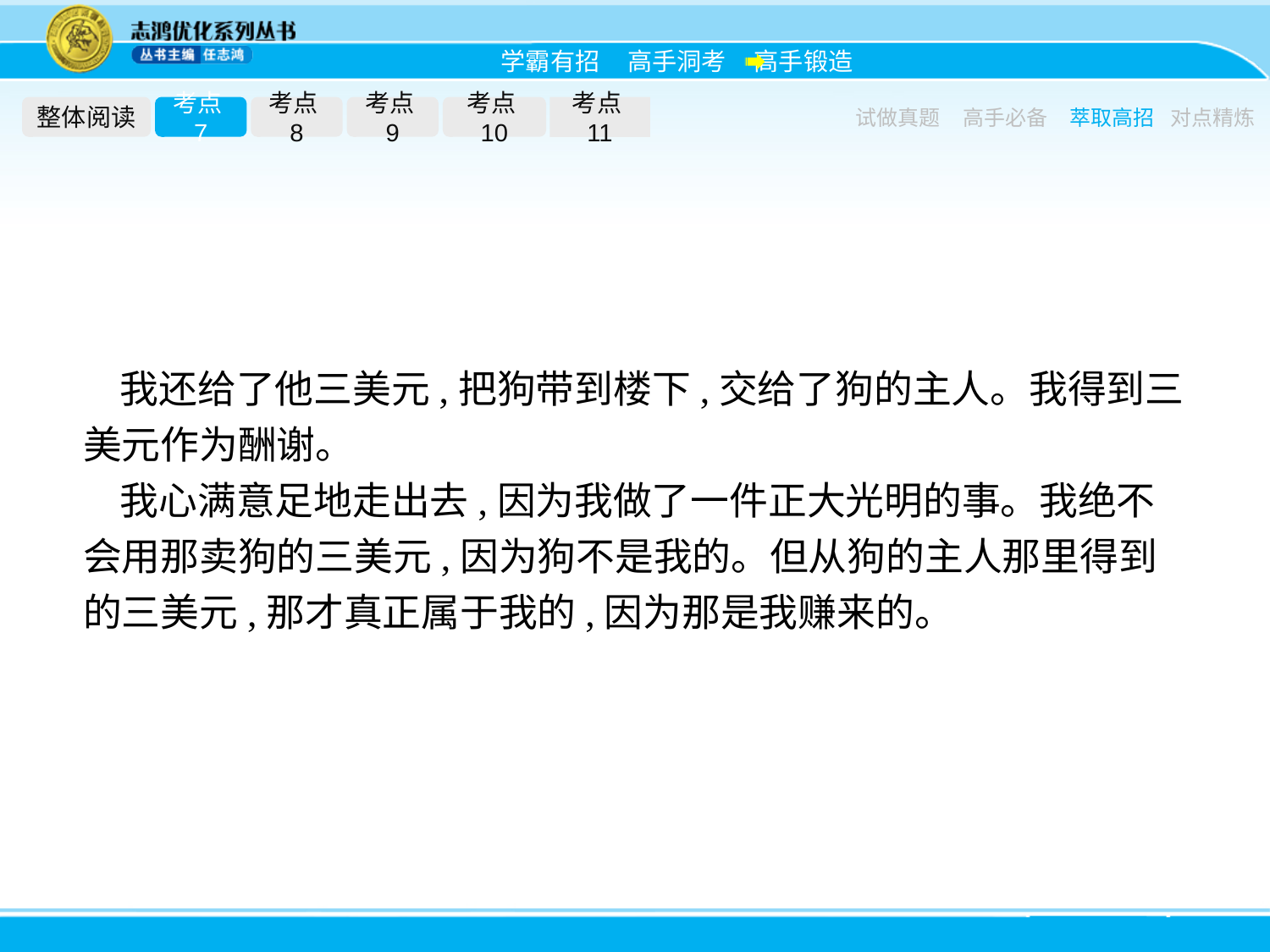

整体阅读
考点7
考点8
考点9
考点10
考点11
试做真题
高手必备
萃取高招
对点精炼
我还给了他三美元,把狗带到楼下,交给了狗的主人。我得到三美元作为酬谢。
我心满意足地走出去,因为我做了一件正大光明的事。我绝不会用那卖狗的三美元,因为狗不是我的。但从狗的主人那里得到的三美元,那才真正属于我的,因为那是我赚来的。